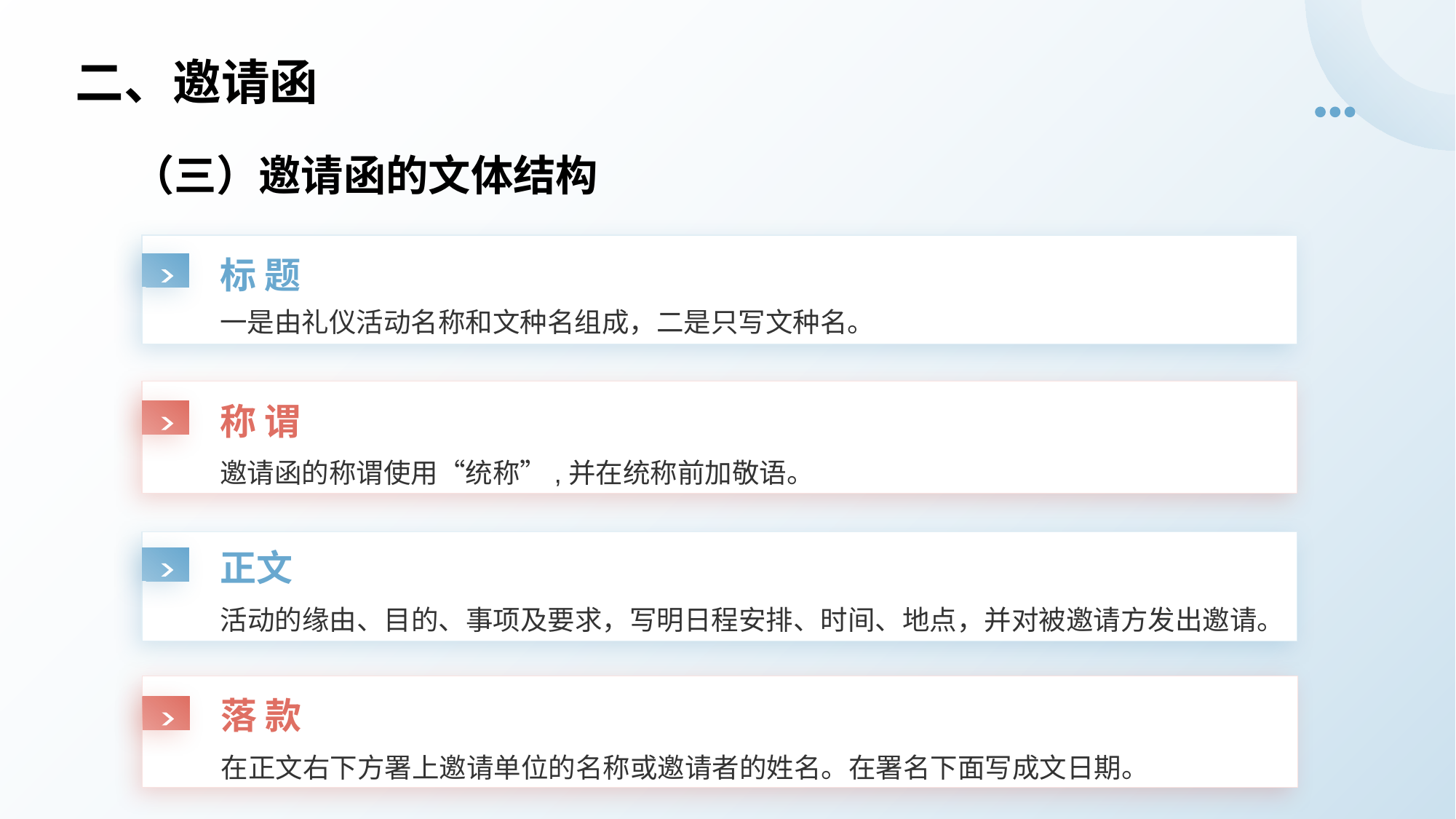

二、邀请函
（三）邀请函的文体结构

标 题

一是由礼仪活动名称和文种名组成，二是只写文种名。

称 谓

邀请函的称谓使用“统称”,并在统称前加敬语。

正文

活动的缘由、目的、事项及要求，写明日程安排、时间、地点，并对被邀请方发出邀请。

落 款

在正文右下方署上邀请单位的名称或邀请者的姓名。在署名下面写成文日期。